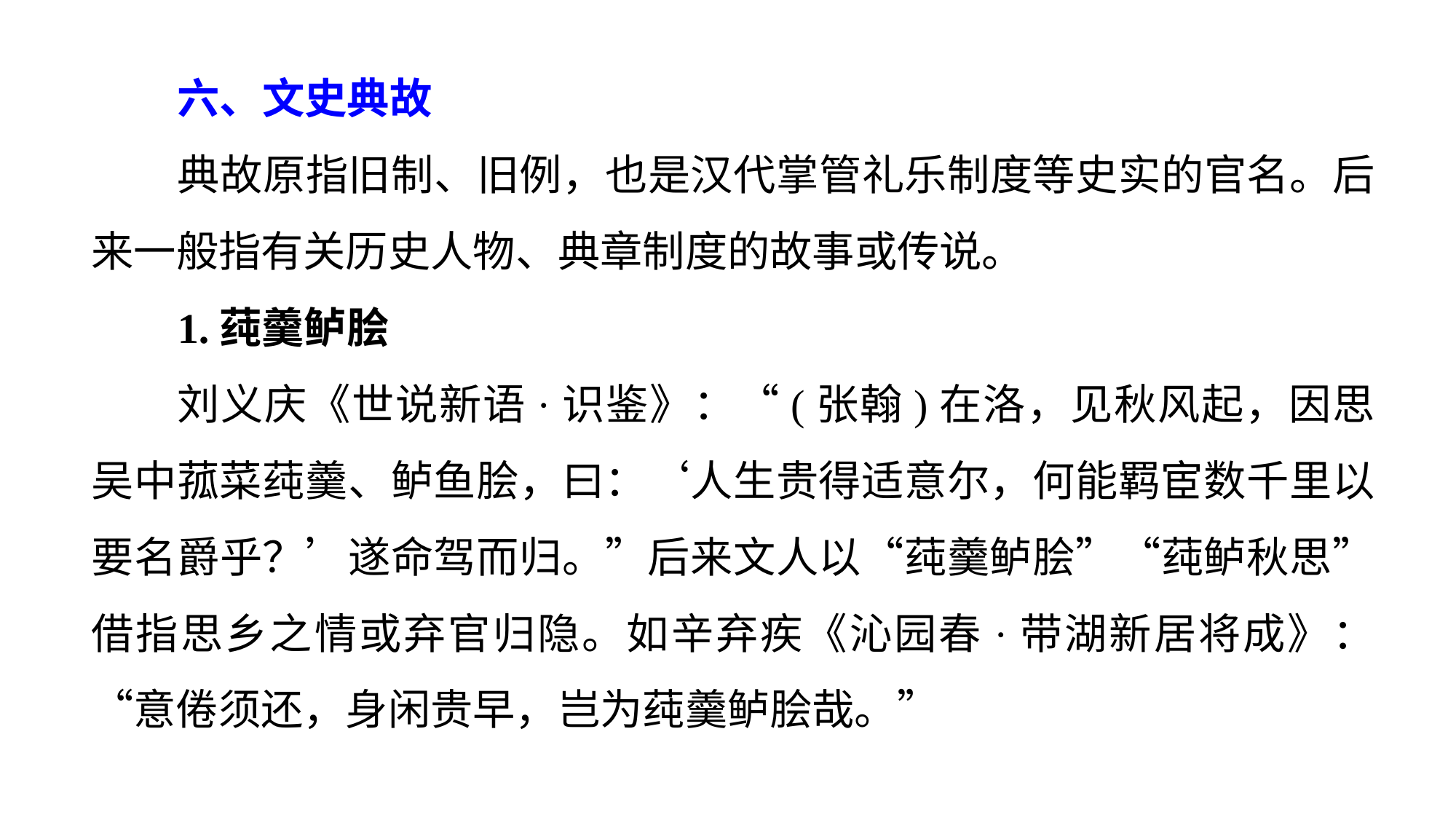

六、文史典故
典故原指旧制、旧例，也是汉代掌管礼乐制度等史实的官名。后来一般指有关历史人物、典章制度的故事或传说。
1.莼羹鲈脍
刘义庆《世说新语·识鉴》：“(张翰)在洛，见秋风起，因思吴中菰菜莼羹、鲈鱼脍，曰：‘人生贵得适意尔，何能羁宦数千里以要名爵乎？’遂命驾而归。”后来文人以“莼羹鲈脍”“莼鲈秋思”借指思乡之情或弃官归隐。如辛弃疾《沁园春·带湖新居将成》：“意倦须还，身闲贵早，岂为莼羹鲈脍哉。”